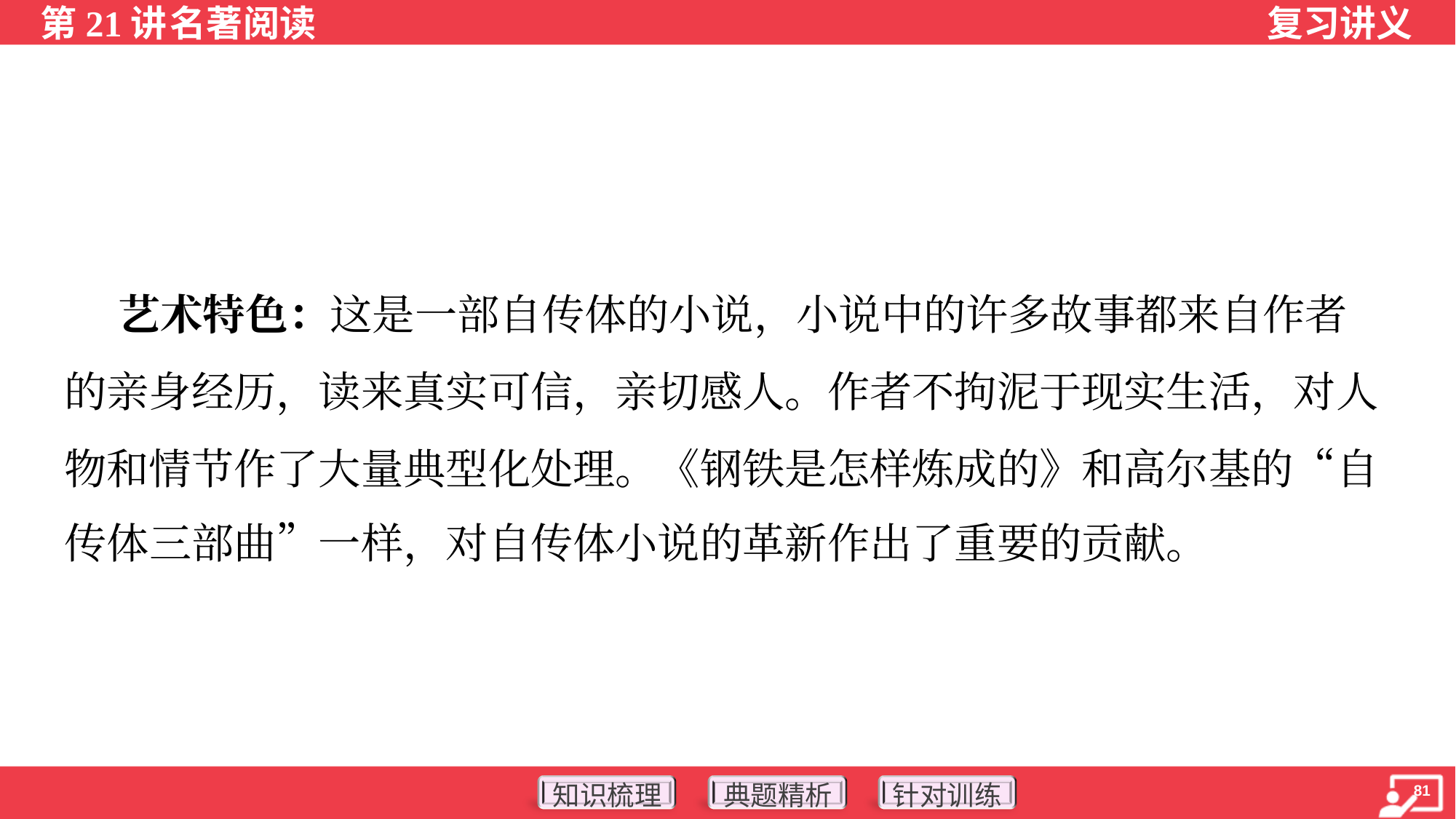

艺术特色：这是一部自传体的小说，小说中的许多故事都来自作者
的亲身经历，读来真实可信，亲切感人。作者不拘泥于现实生活，对人
物和情节作了大量典型化处理。《钢铁是怎样炼成的》和高尔基的“自
传体三部曲”一样，对自传体小说的革新作出了重要的贡献。